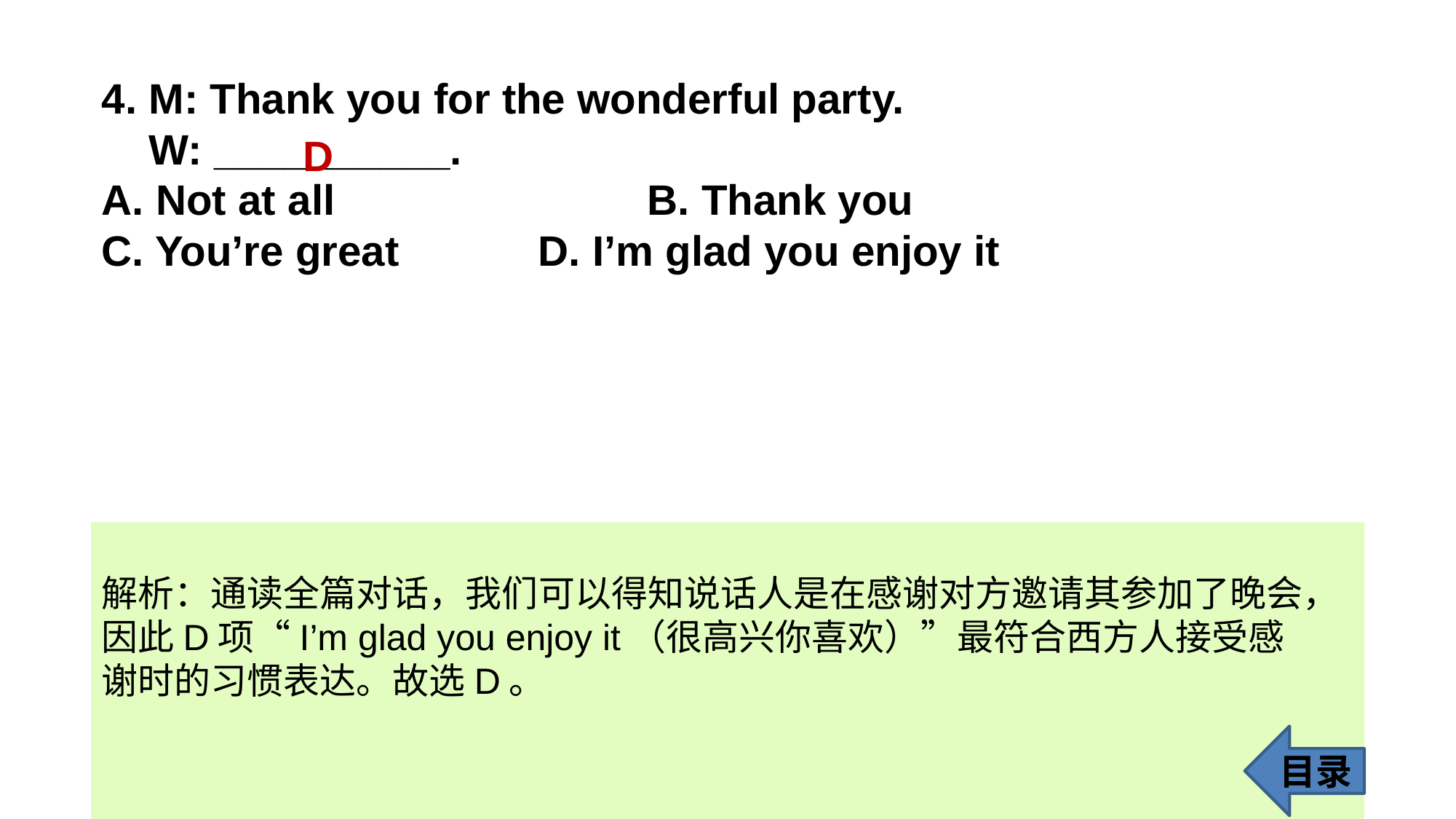

4. M: Thank you for the wonderful party.
    W: __________.
A. Not at all 			B. Thank you
C. You’re great 		D. I’m glad you enjoy it
D

解析：通读全篇对话，我们可以得知说话人是在感谢对方邀请其参加了晚会，
因此D项“I’m glad you enjoy it（很高兴你喜欢）”最符合西方人接受感
谢时的习惯表达。故选D。
目录
8